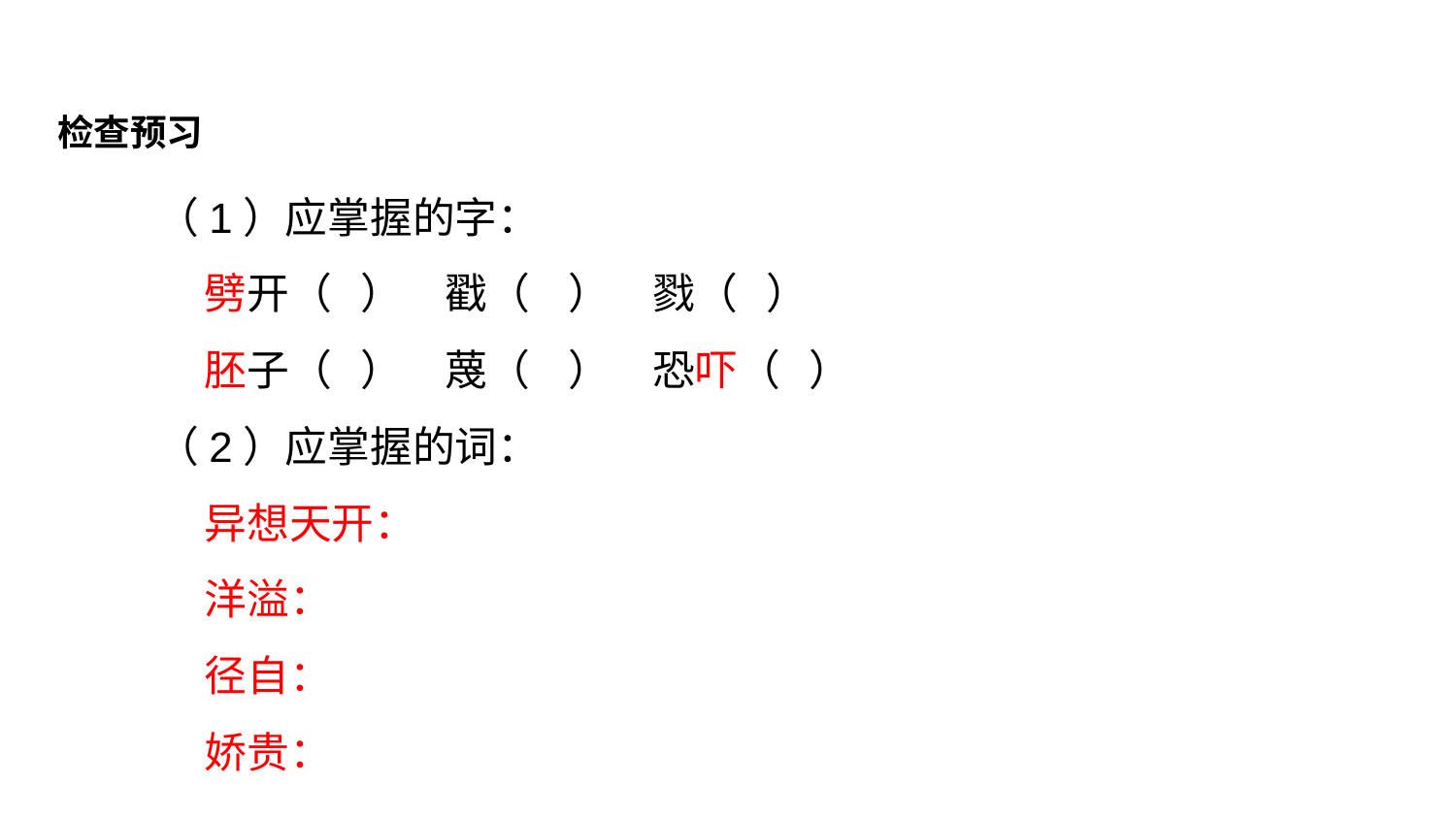

检查预习
（1）应掌握的字：
    劈开（   ）　戳（    ）　戮（   ）
    胚子（   ）　蔑（    ）　恐吓（   ）
（2）应掌握的词：
    异想天开：
    洋溢：
    径自：
    娇贵：